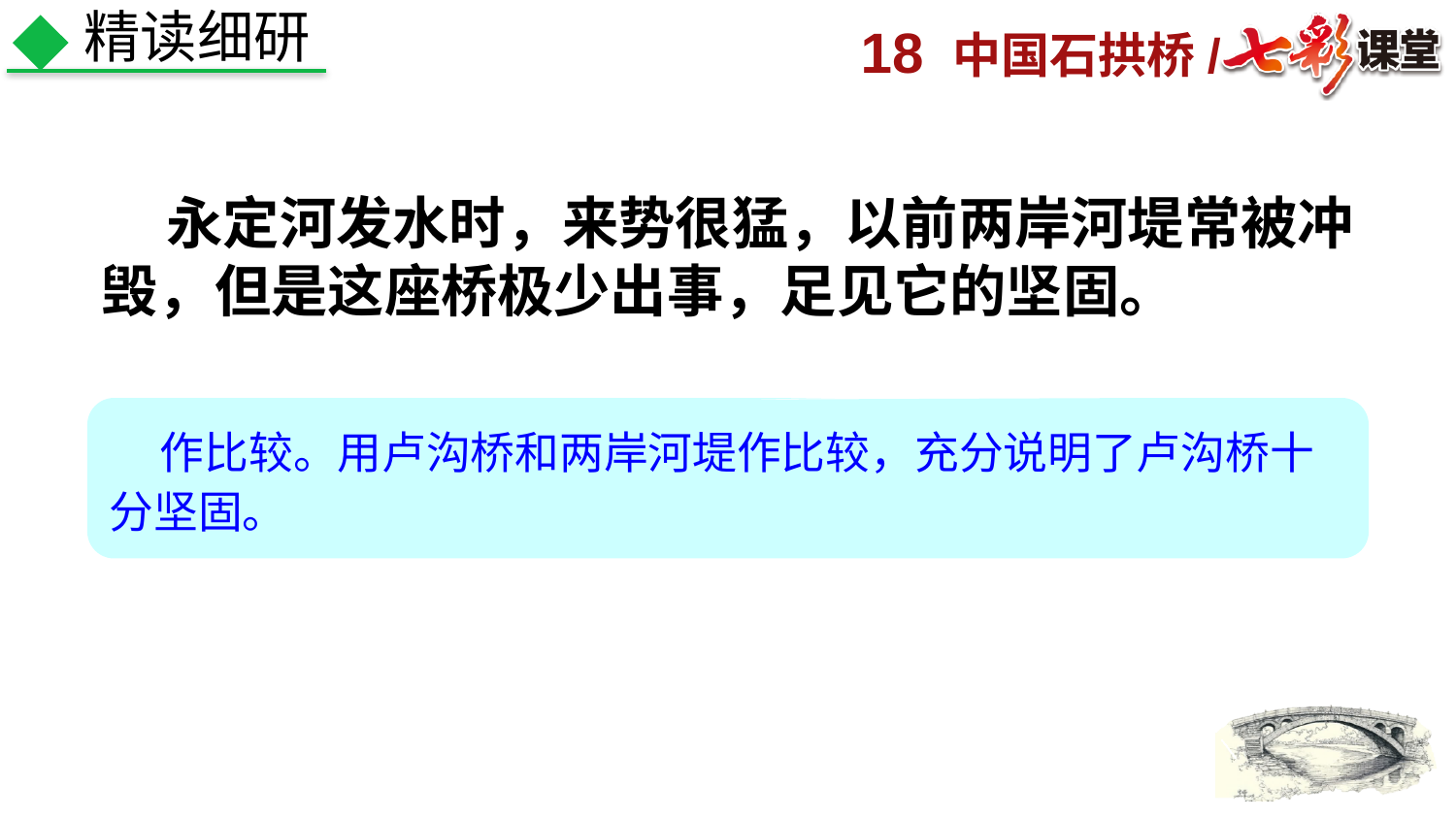

精读细研

    永定河发水时，来势很猛，以前两岸河堤常被冲毁，但是这座桥极少出事，足见它的坚固。
    作比较。用卢沟桥和两岸河堤作比较，充分说明了卢沟桥十分坚固。